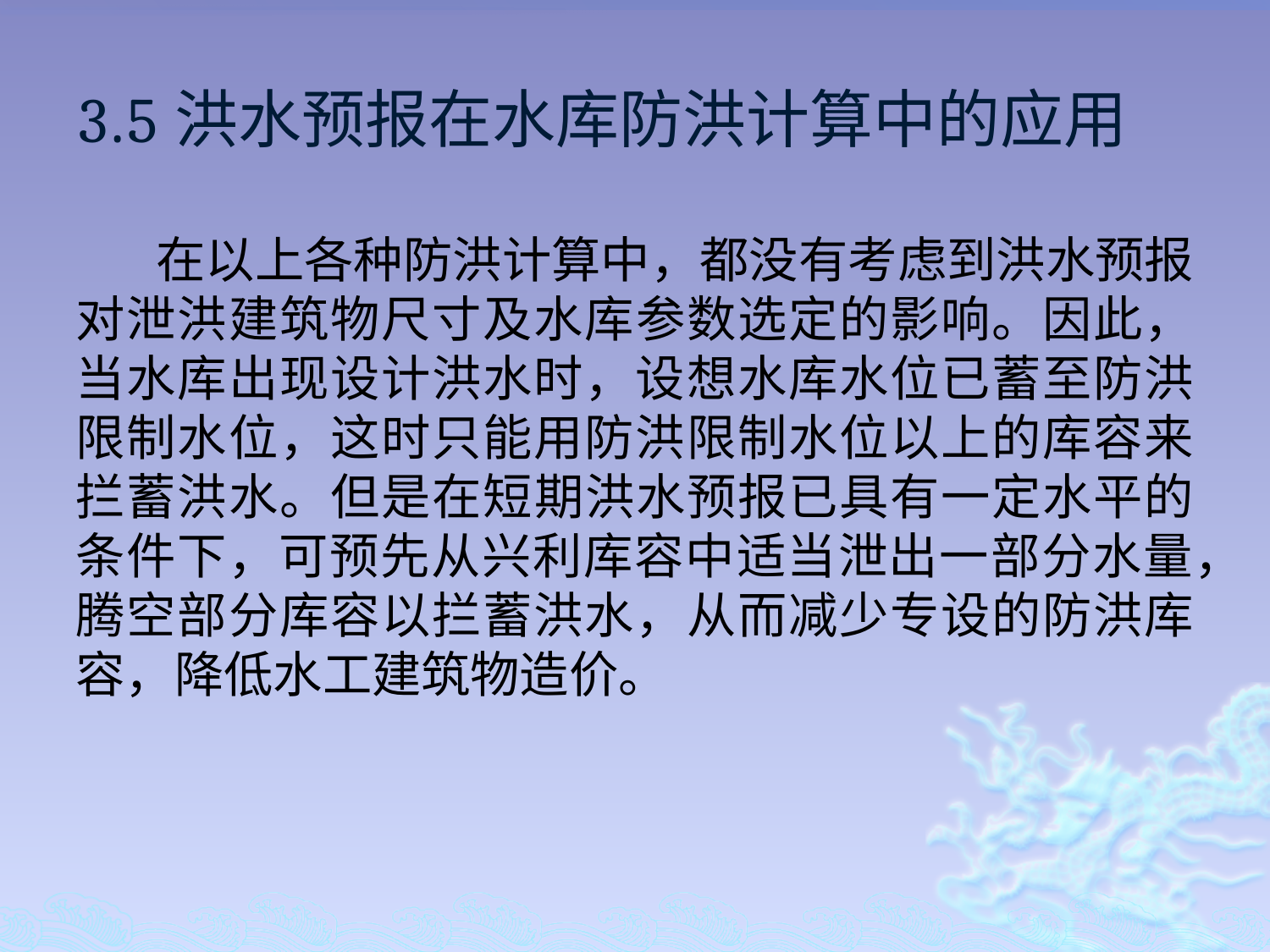

# 3.5洪水预报在水库防洪计算中的应用
在以上各种防洪计算中，都没有考虑到洪水预报对泄洪建筑物尺寸及水库参数选定的影响。因此，当水库出现设计洪水时，设想水库水位已蓄至防洪限制水位，这时只能用防洪限制水位以上的库容来拦蓄洪水。但是在短期洪水预报已具有一定水平的条件下，可预先从兴利库容中适当泄出一部分水量，腾空部分库容以拦蓄洪水，从而减少专设的防洪库容，降低水工建筑物造价。